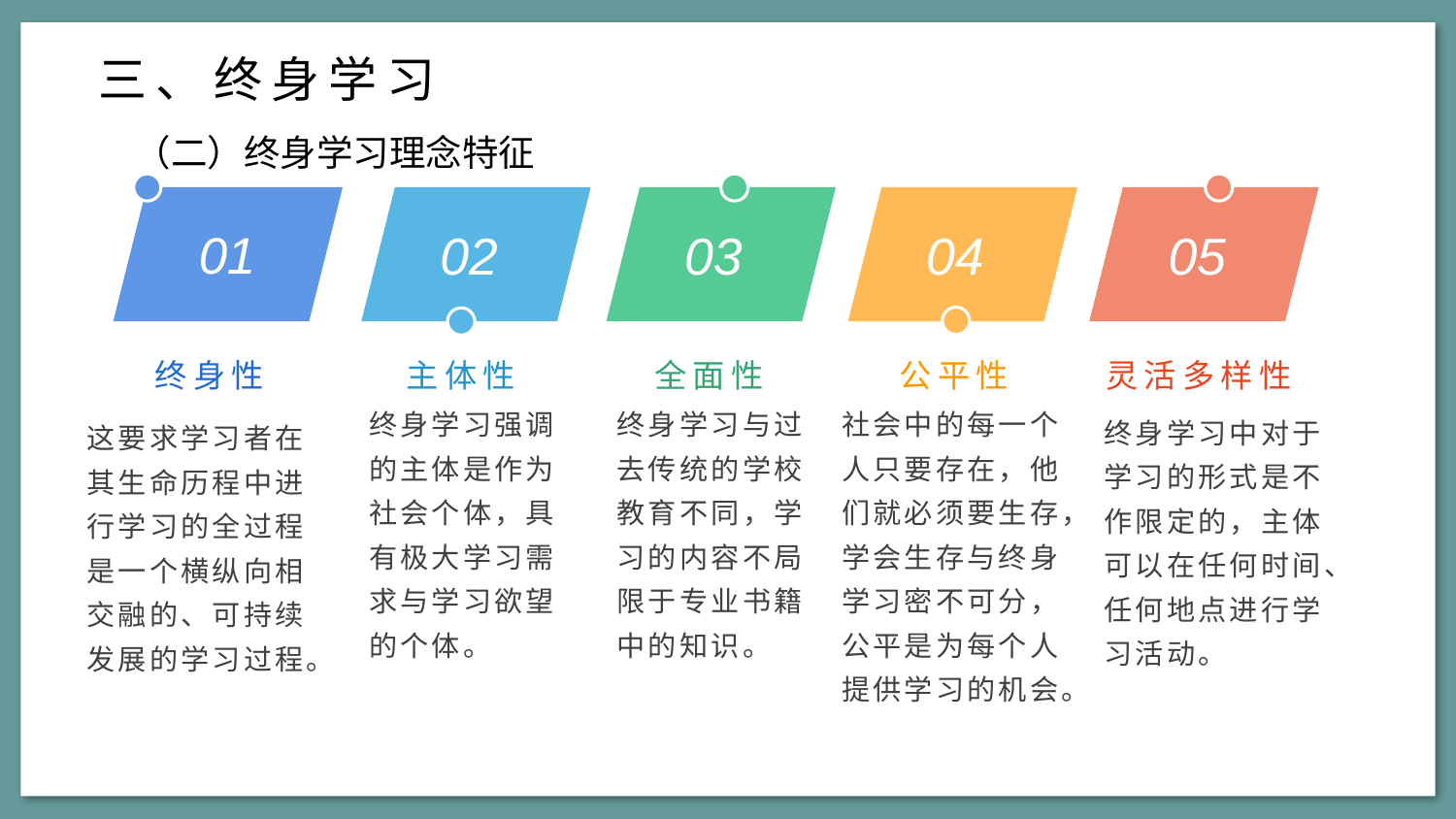

三、终身学习
（二）终身学习理念特征

01
02
03
04
05

终身性
主体性
全面性
公平性
灵活多样性
终身学习强调的主体是作为社会个体，具有极大学习需求与学习欲望的个体。
终身学习与过去传统的学校教育不同，学习的内容不局限于专业书籍中的知识。
社会中的每一个人只要存在，他们就必须要生存，学会生存与终身学习密不可分，公平是为每个人提供学习的机会。
终身学习中对于学习的形式是不作限定的，主体可以在任何时间、任何地点进行学习活动。
这要求学习者在其生命历程中进行学习的全过程是一个横纵向相交融的、可持续发展的学习过程。